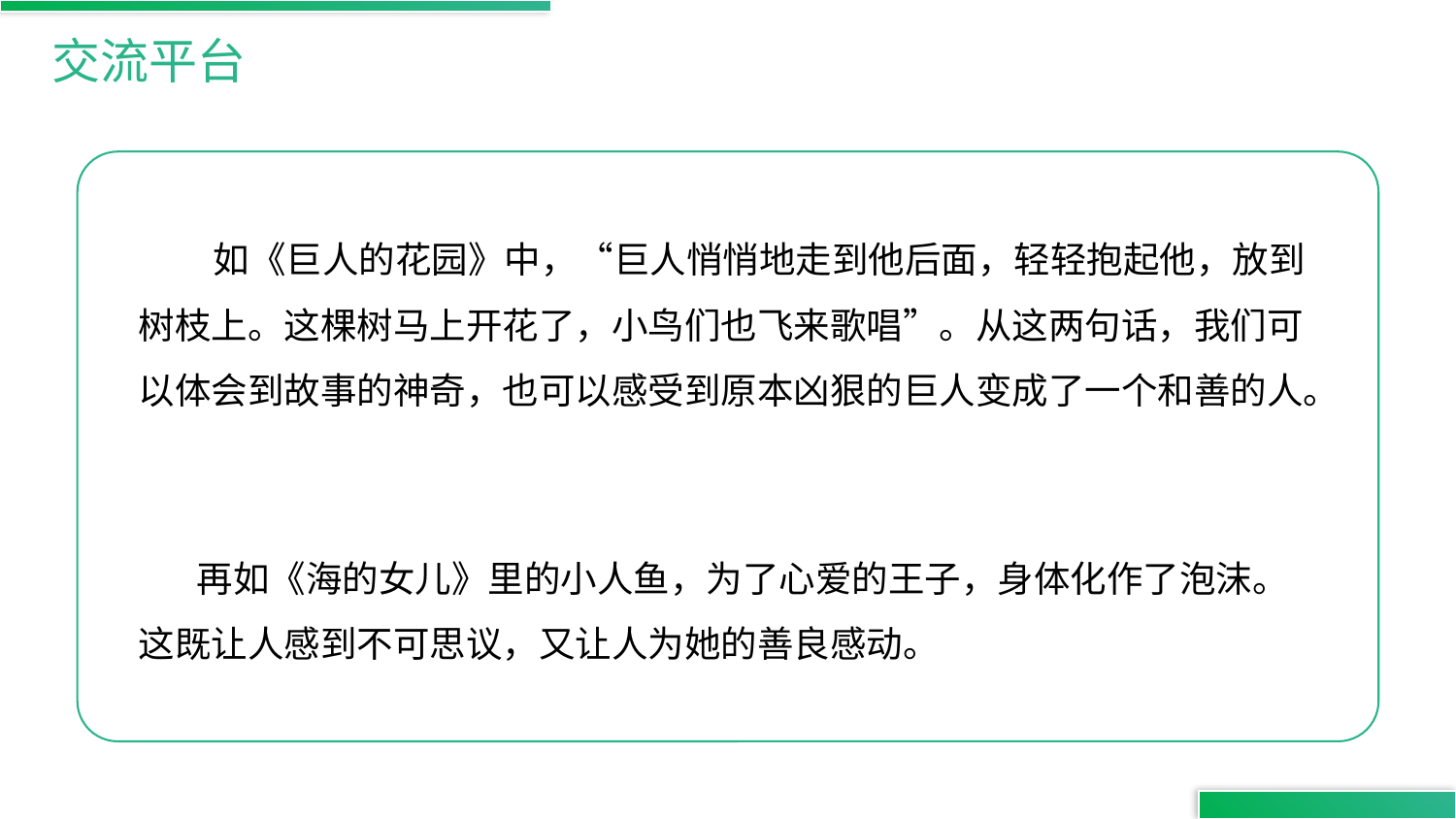

交流平台
        如《巨人的花园》中，“巨人悄悄地走到他后面，轻轻抱起他，放到树枝上。这棵树马上开花了，小鸟们也飞来歌唱”。从这两句话，我们可以体会到故事的神奇，也可以感受到原本凶狠的巨人变成了一个和善的人。
      再如《海的女儿》里的小人鱼，为了心爱的王子，身体化作了泡沫。这既让人感到不可思议，又让人为她的善良感动。